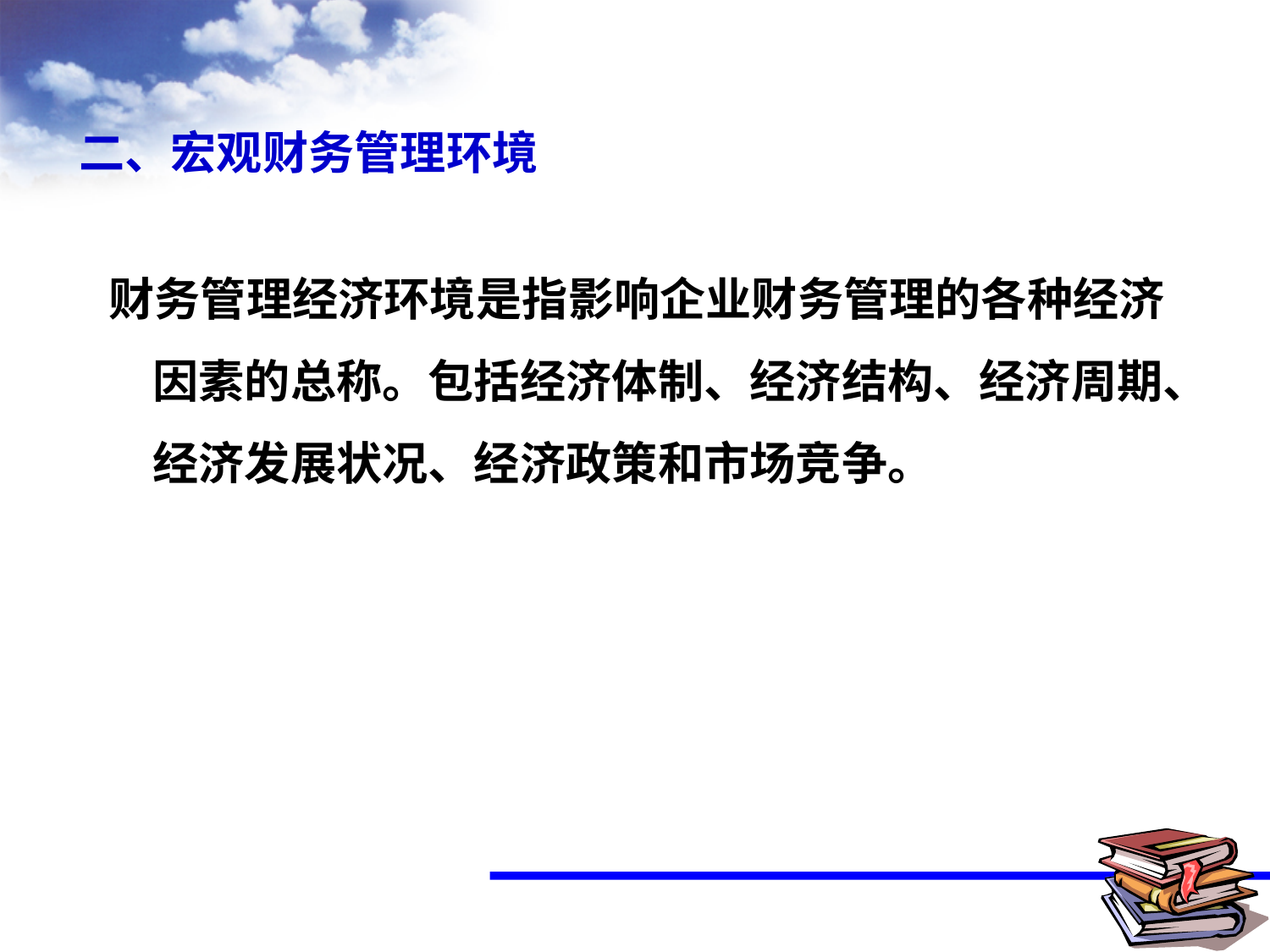

二、宏观财务管理环境
 财务管理经济环境是指影响企业财务管理的各种经济因素的总称。包括经济体制、经济结构、经济周期、经济发展状况、经济政策和市场竞争。